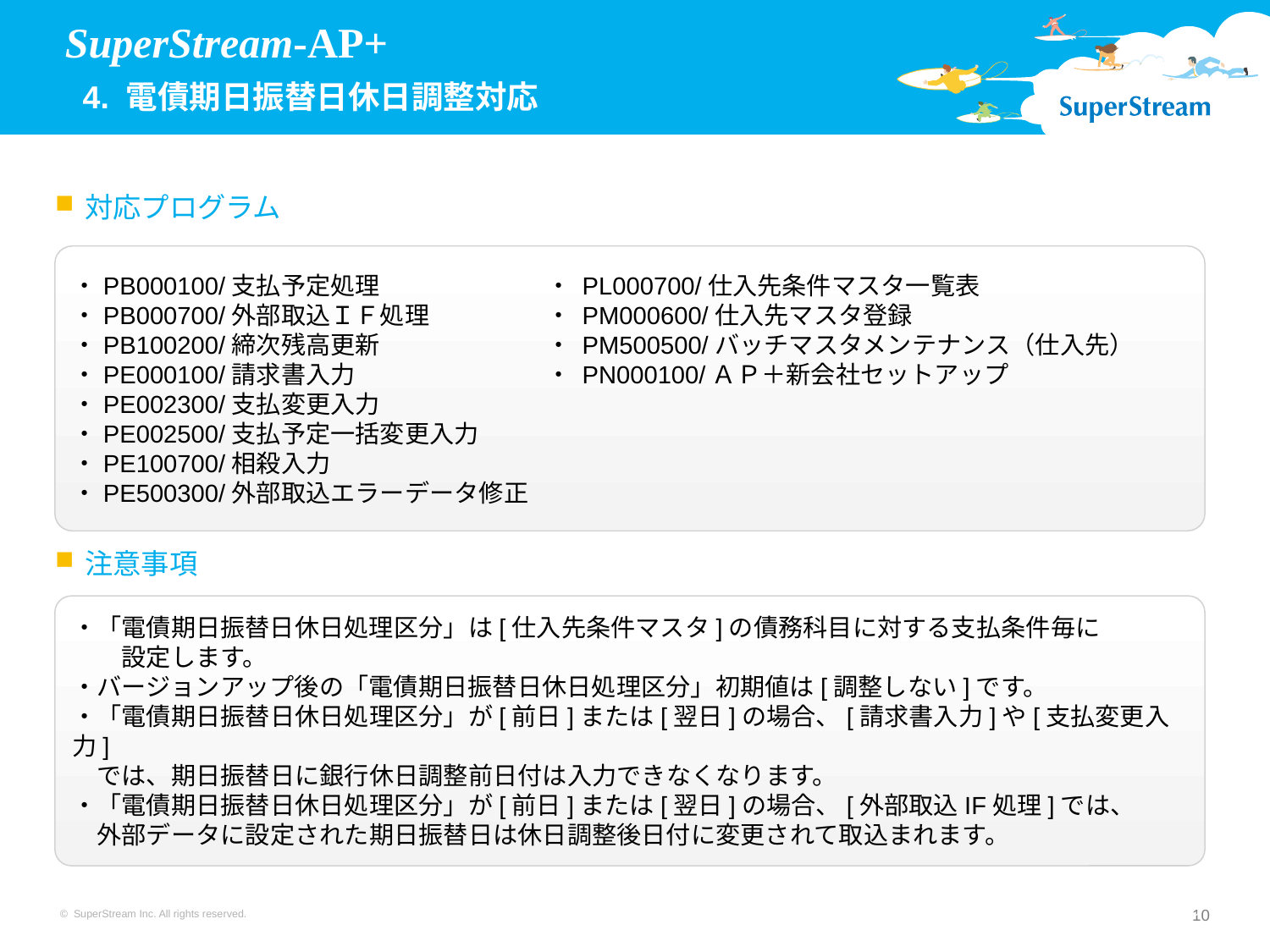

SuperStream-AP+
  4. 電債期日振替日休日調整対応
対応プログラム

・PB000100/支払予定処理	・ PL000700/仕入先条件マスタ一覧表
・PB000700/外部取込ＩＦ処理	・ PM000600/仕入先マスタ登録
・PB100200/締次残高更新	・ PM500500/バッチマスタメンテナンス（仕入先）
・PE000100/請求書入力	・ PN000100/ＡＰ＋新会社セットアップ
・PE002300/支払変更入力
・PE002500/支払予定一括変更入力
・PE100700/相殺入力
・PE500300/外部取込エラーデータ修正
注意事項
・「電債期日振替日休日処理区分」は[仕入先条件マスタ]の債務科目に対する支払条件毎に
　　設定します。
・バージョンアップ後の「電債期日振替日休日処理区分」初期値は[調整しない]です。
・「電債期日振替日休日処理区分」が[前日]または[翌日]の場合、[請求書入力]や[支払変更入力]
　では、期日振替日に銀行休日調整前日付は入力できなくなります。
・「電債期日振替日休日処理区分」が[前日]または[翌日]の場合、[外部取込IF処理]では、
　外部データに設定された期日振替日は休日調整後日付に変更されて取込まれます。
©  SuperStream Inc. All rights reserved.
10
10